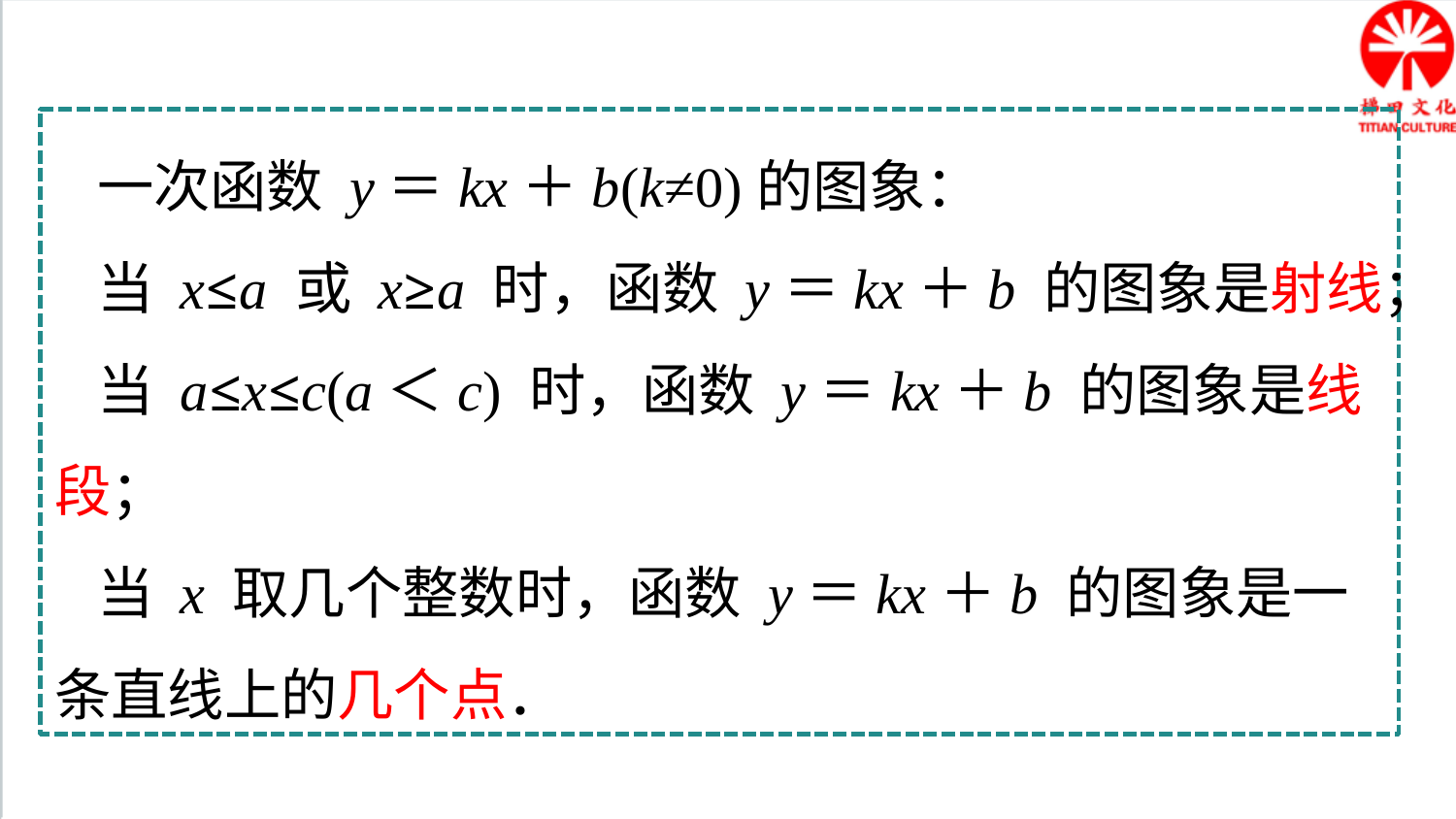

一次函数 y＝kx＋b(k≠0)的图象：
当 x≤a 或 x≥a 时，函数 y＝kx＋b 的图象是射线；
当 a≤x≤c(a＜c) 时，函数 y＝kx＋b 的图象是线段；
当 x 取几个整数时，函数 y＝kx＋b 的图象是一条直线上的几个点．